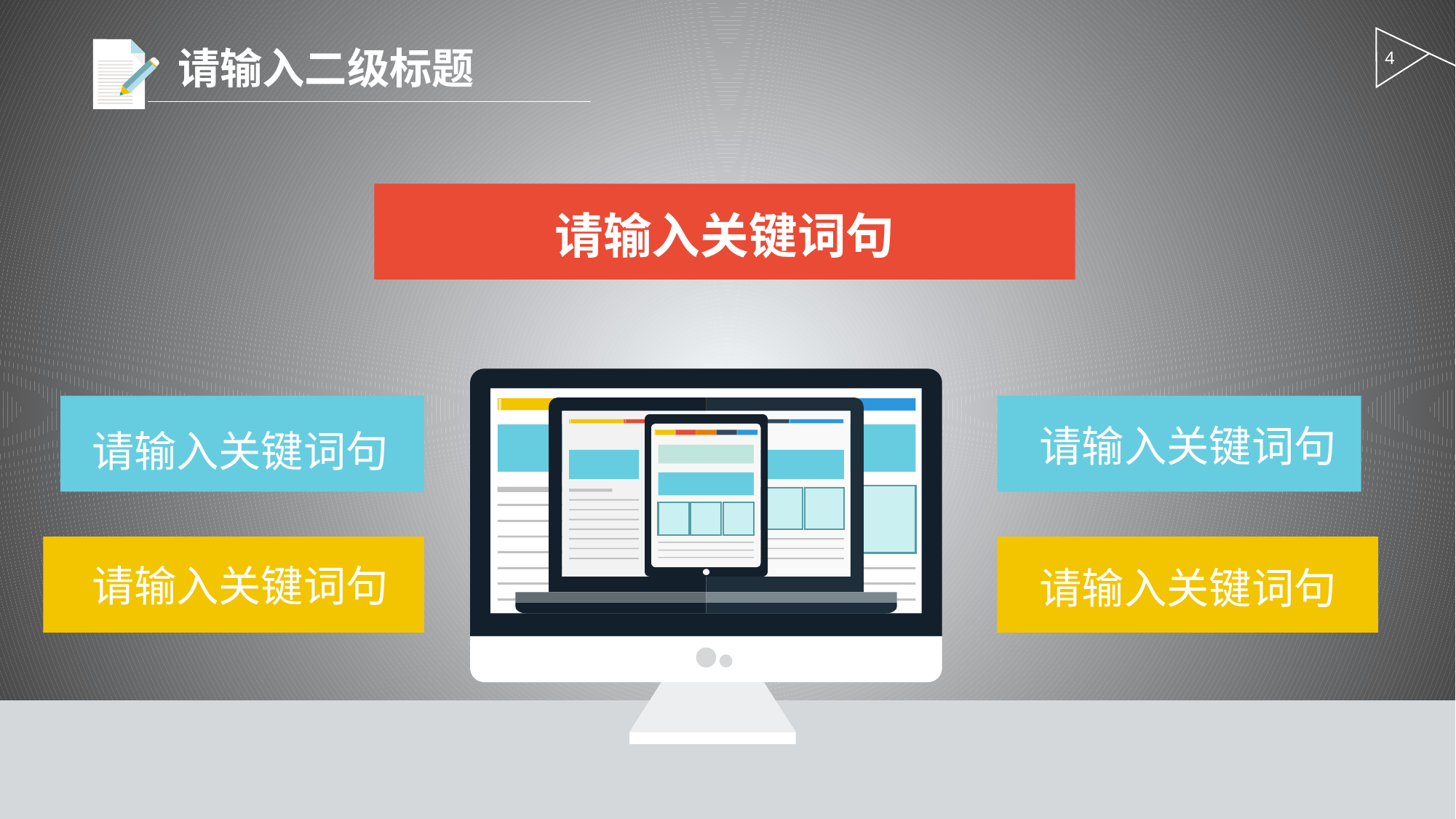

请输入二级标题
4

请输入关键词句

请输入关键词句
请输入关键词句

请输入关键词句
请输入关键词句